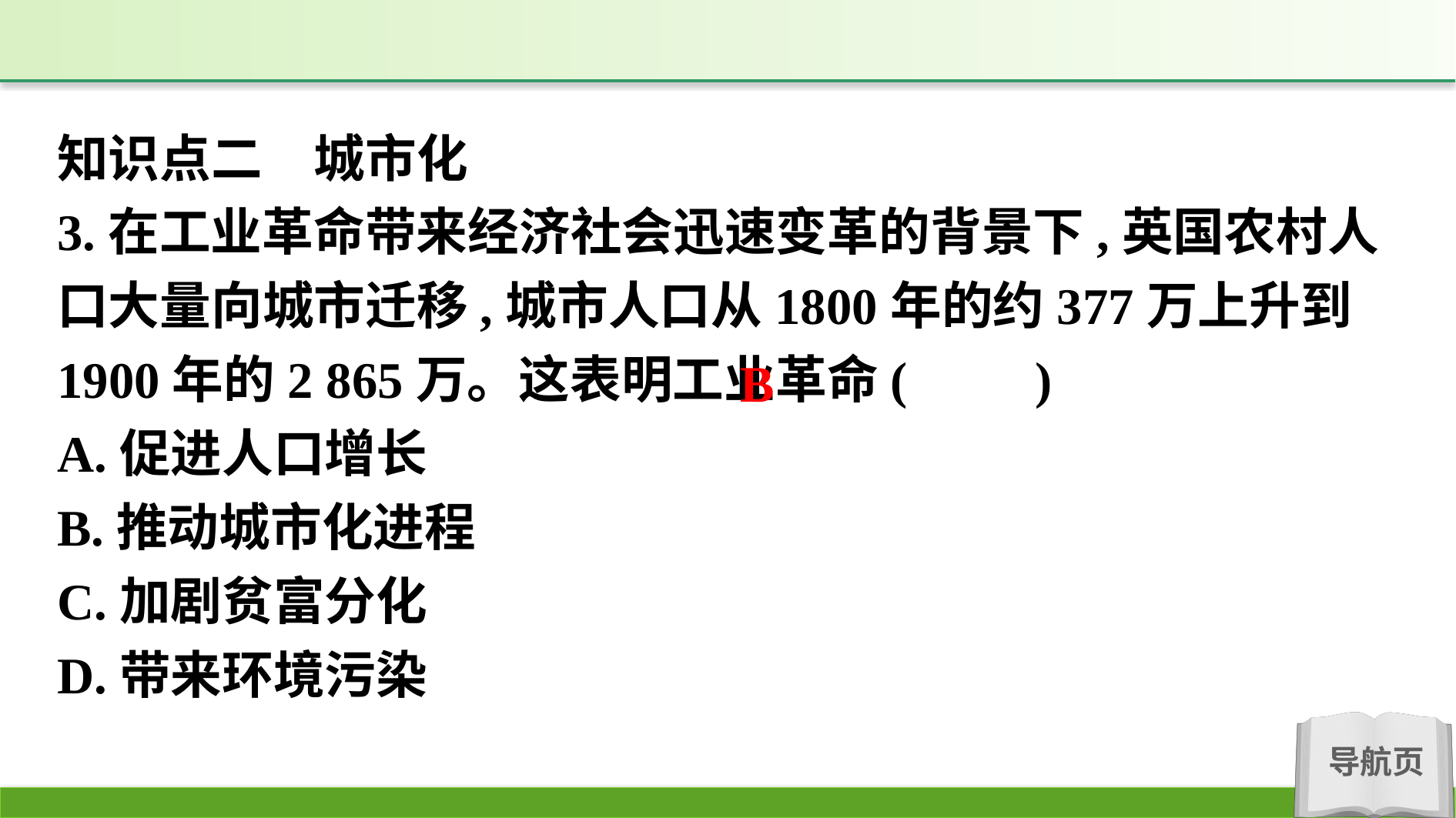

知识点二　城市化
3.在工业革命带来经济社会迅速变革的背景下,英国农村人口大量向城市迁移,城市人口从1800年的约377万上升到1900年的2 865万。这表明工业革命(　　)
A.促进人口增长
B.推动城市化进程
C.加剧贫富分化
D.带来环境污染
B